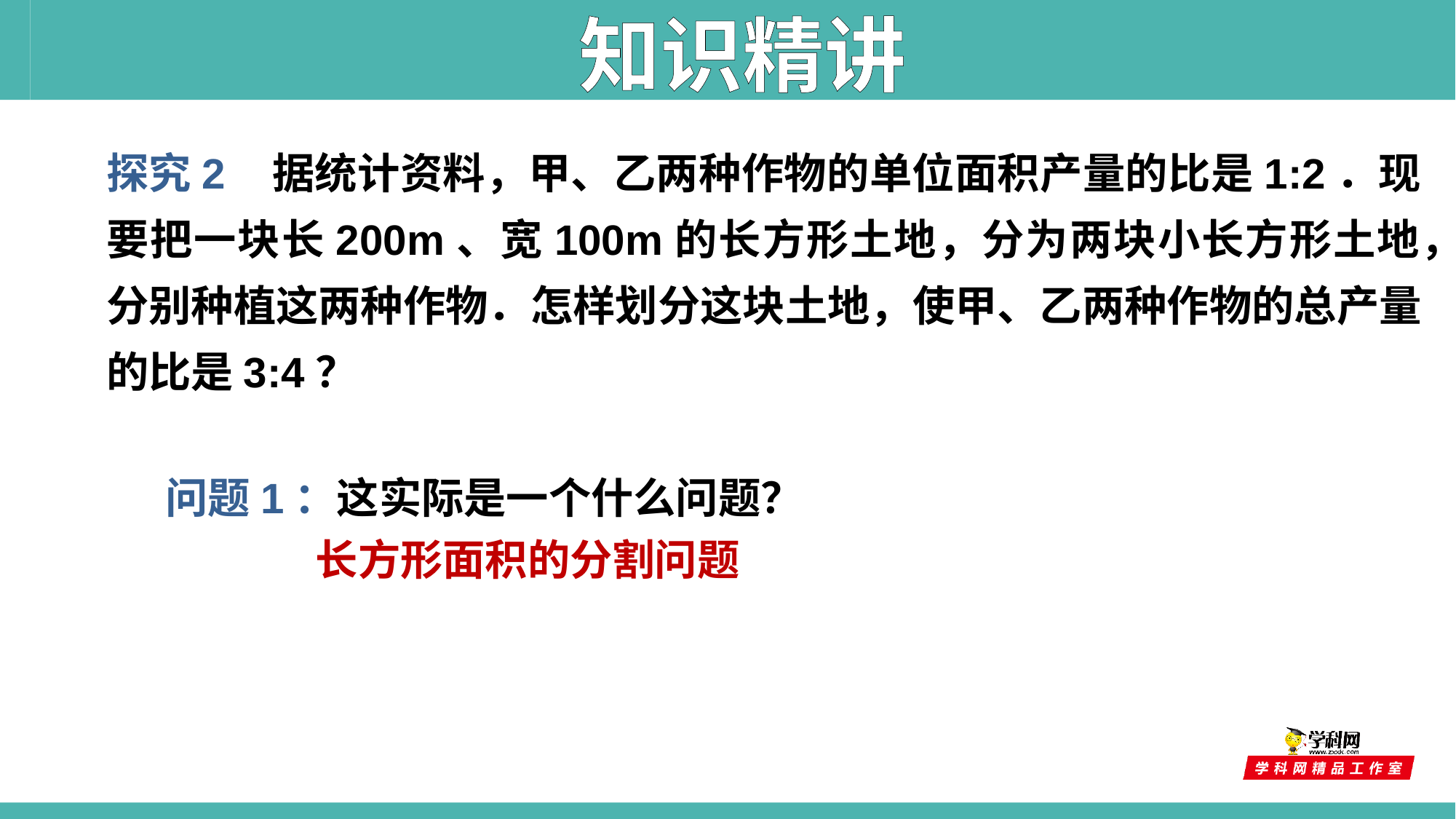

知识精讲
探究2   据统计资料，甲、乙两种作物的单位面积产量的比是1:2．现要把一块长200m、宽100m的长方形土地，分为两块小长方形土地，分别种植这两种作物．怎样划分这块土地，使甲、乙两种作物的总产量的比是3:4？
问题1：这实际是一个什么问题？
长方形面积的分割问题